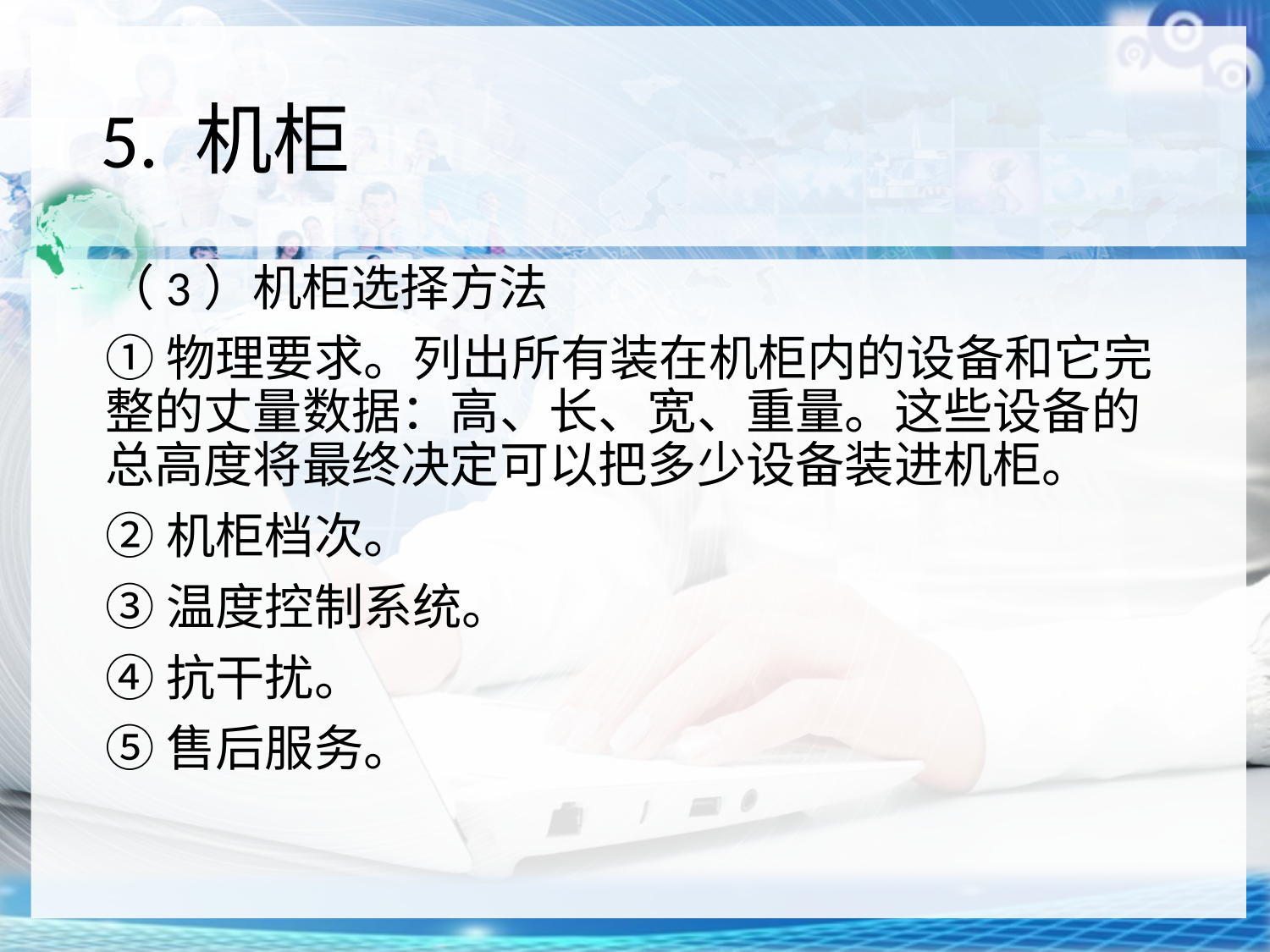

# 5. 机柜
（3）机柜选择方法
①物理要求。列出所有装在机柜内的设备和它完整的丈量数据：高、长、宽、重量。这些设备的总高度将最终决定可以把多少设备装进机柜。
②机柜档次。
③温度控制系统。
④抗干扰。
⑤售后服务。